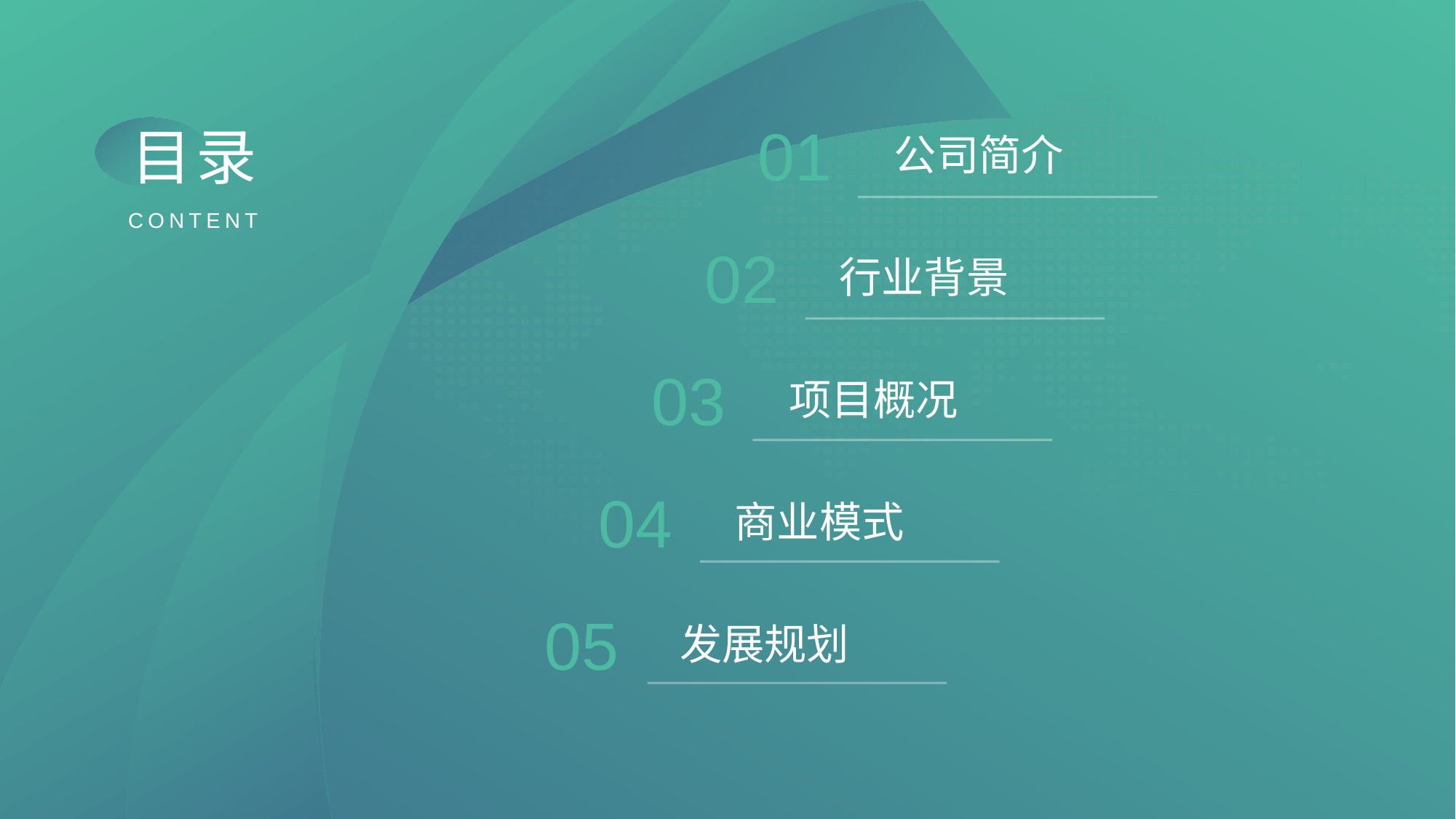

01
目录

公司简介
CONTENT
02
行业背景
03
项目概况
04
商业模式
05
发展规划